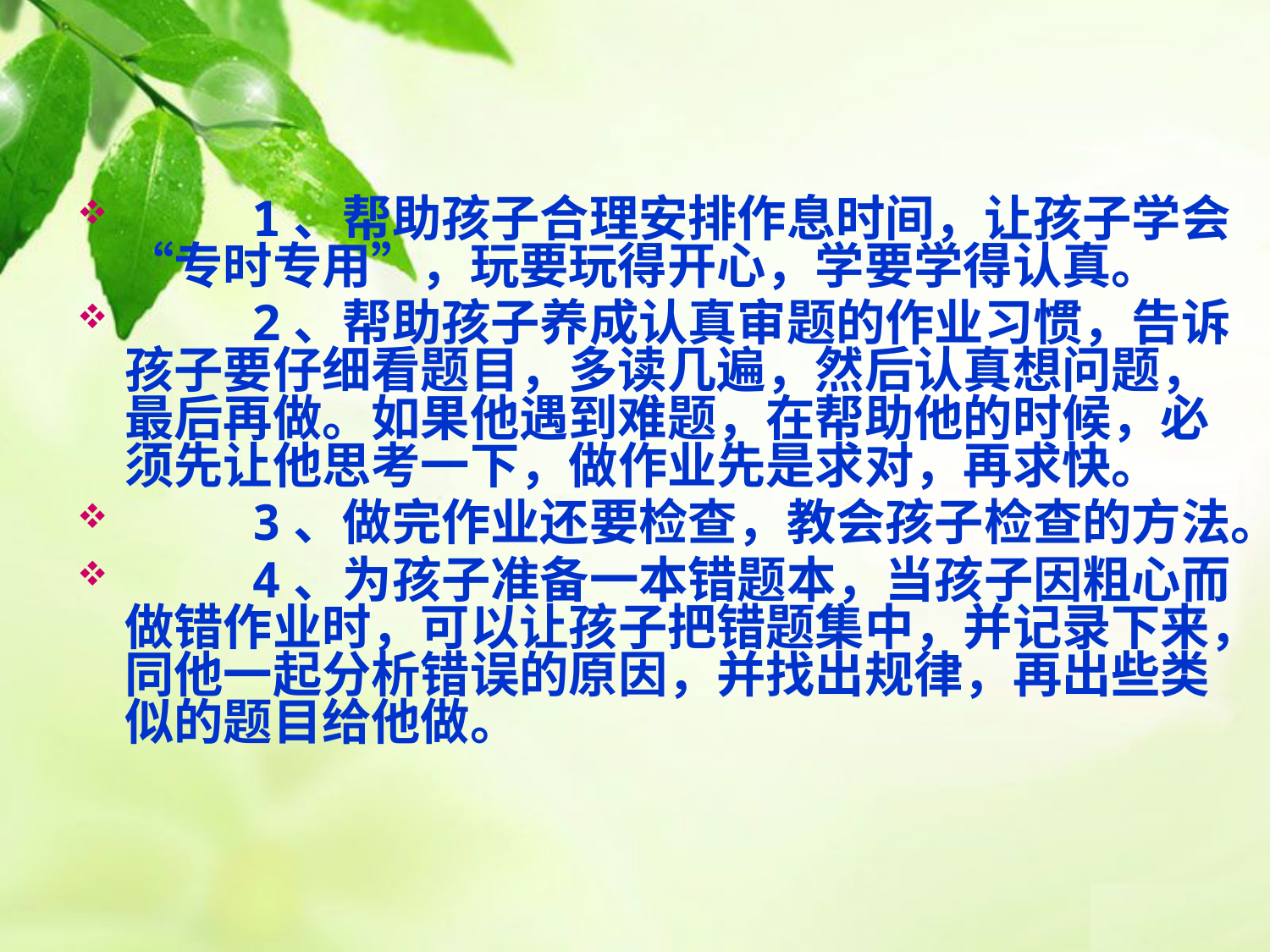

1、帮助孩子合理安排作息时间，让孩子学会“专时专用”，玩要玩得开心，学要学得认真。
	2、帮助孩子养成认真审题的作业习惯，告诉孩子要仔细看题目，多读几遍，然后认真想问题，最后再做。如果他遇到难题，在帮助他的时候，必须先让他思考一下，做作业先是求对，再求快。
	3、做完作业还要检查，教会孩子检查的方法。
	4、为孩子准备一本错题本，当孩子因粗心而做错作业时，可以让孩子把错题集中，并记录下来，同他一起分析错误的原因，并找出规律，再出些类似的题目给他做。